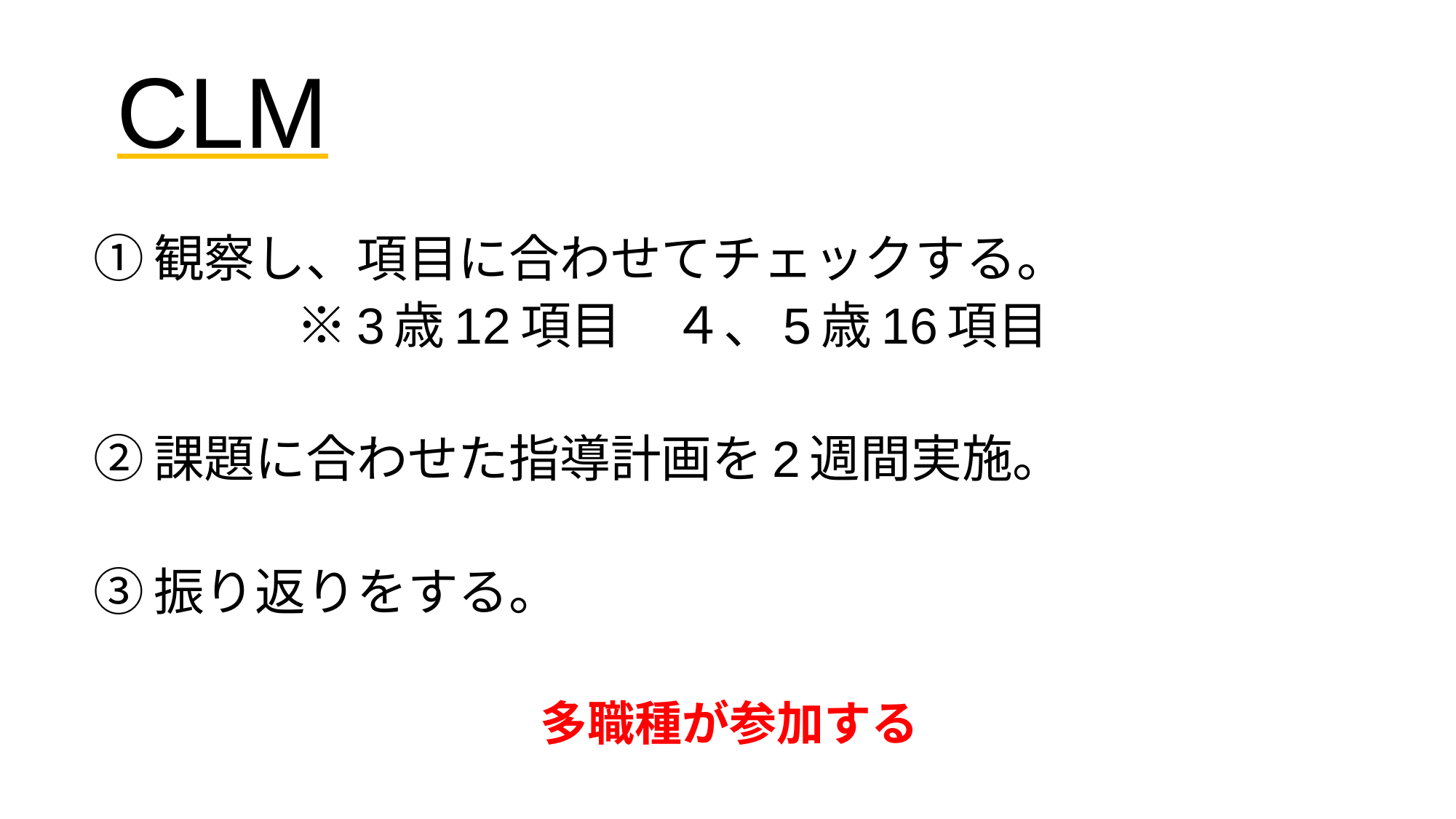

# CLM
①観察し、項目に合わせてチェックする。
　　　　※3歳12項目　４、5歳16項目

②課題に合わせた指導計画を2週間実施。

③振り返りをする。

　多職種が参加する